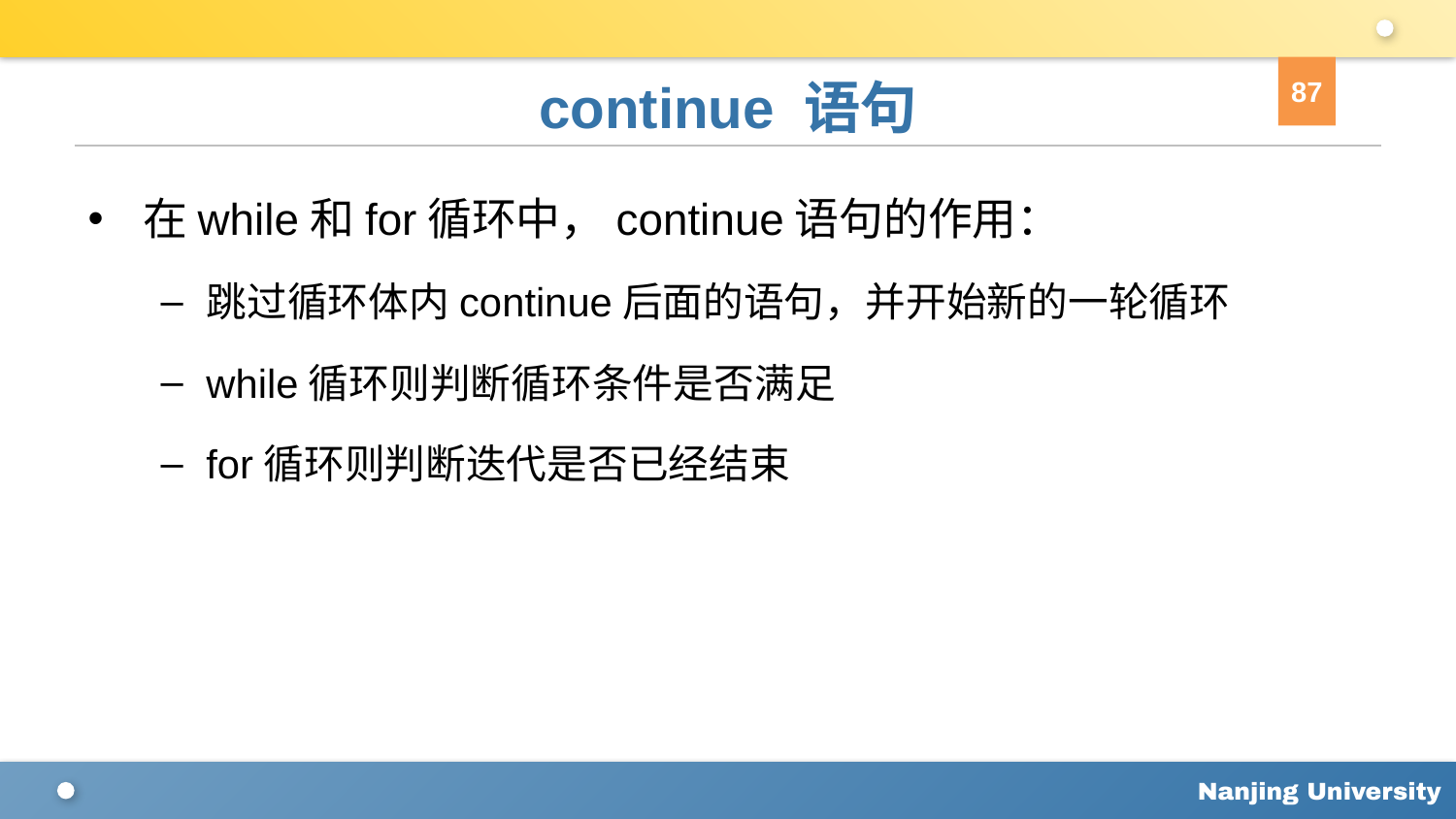

87
# continue 语句
在while和for循环中，continue语句的作用：
跳过循环体内continue后面的语句，并开始新的一轮循环
while循环则判断循环条件是否满足
for循环则判断迭代是否已经结束